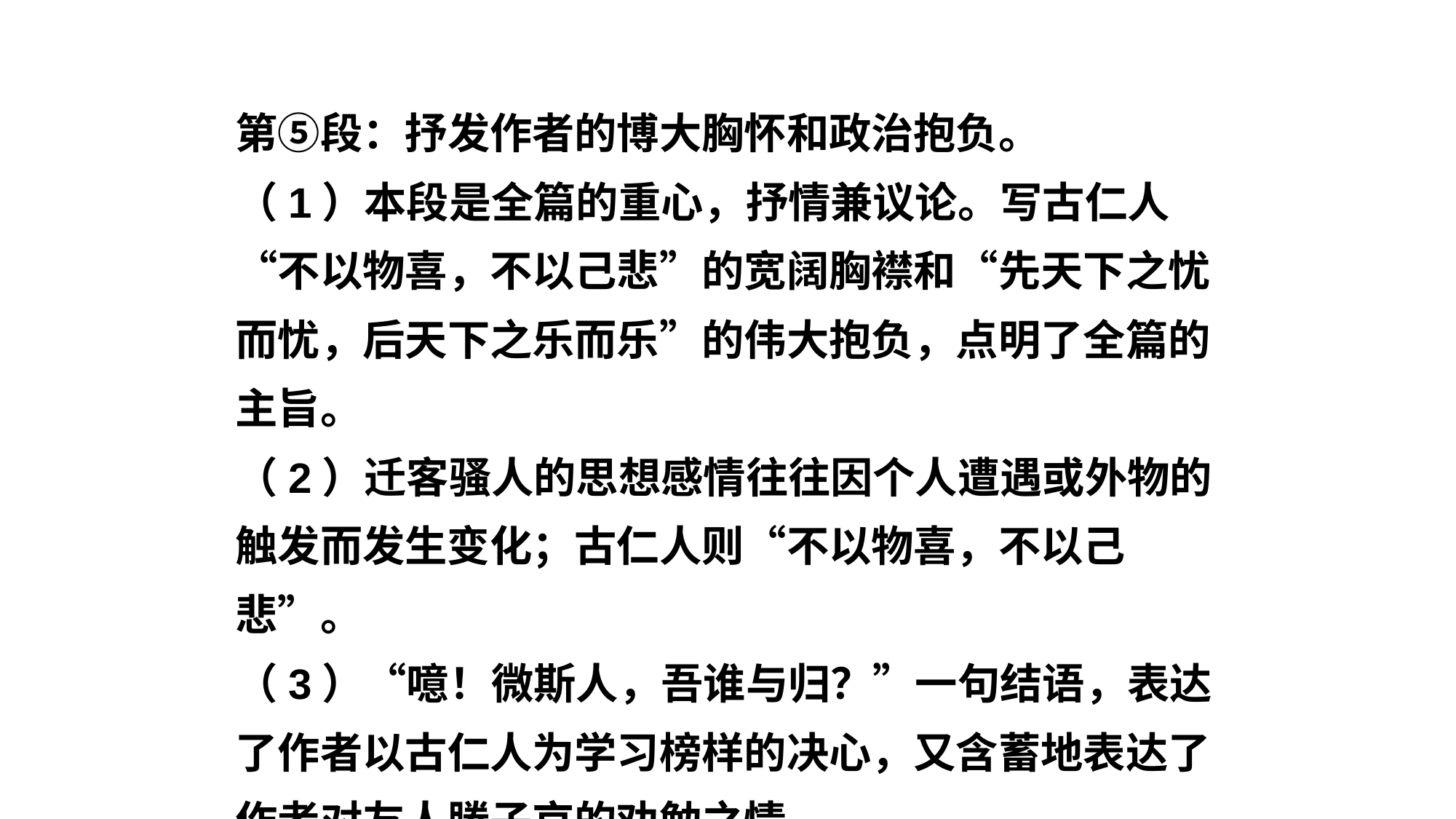

第⑤段：抒发作者的博大胸怀和政治抱负。
（1）本段是全篇的重心，抒情兼议论。写古仁人“不以物喜，不以己悲”的宽阔胸襟和“先天下之忧而忧，后天下之乐而乐”的伟大抱负，点明了全篇的主旨。
（2）迁客骚人的思想感情往往因个人遭遇或外物的触发而发生变化；古仁人则“不以物喜，不以己悲”。
（3）“噫！微斯人，吾谁与归？”一句结语，表达了作者以古仁人为学习榜样的决心，又含蓄地表达了作者对友人滕子京的劝勉之情。